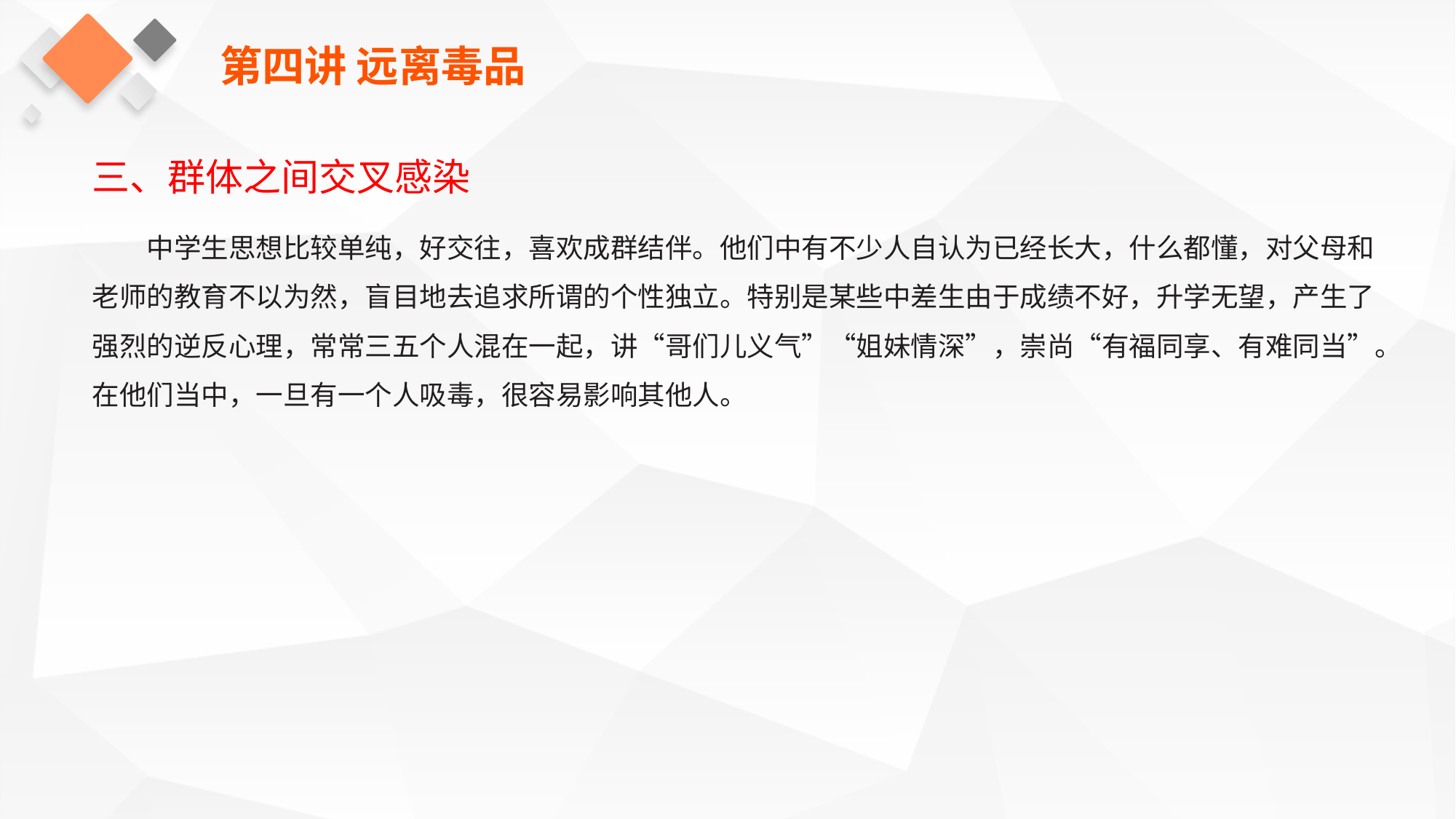

第四讲 远离毒品
三、群体之间交叉感染
中学生思想比较单纯，好交往，喜欢成群结伴。他们中有不少人自认为已经长大，什么都懂，对父母和老师的教育不以为然，盲目地去追求所谓的个性独立。特别是某些中差生由于成绩不好，升学无望，产生了强烈的逆反心理，常常三五个人混在一起，讲“哥们儿义气”“姐妹情深”，崇尚“有福同享、有难同当”。在他们当中，一旦有一个人吸毒，很容易影响其他人。